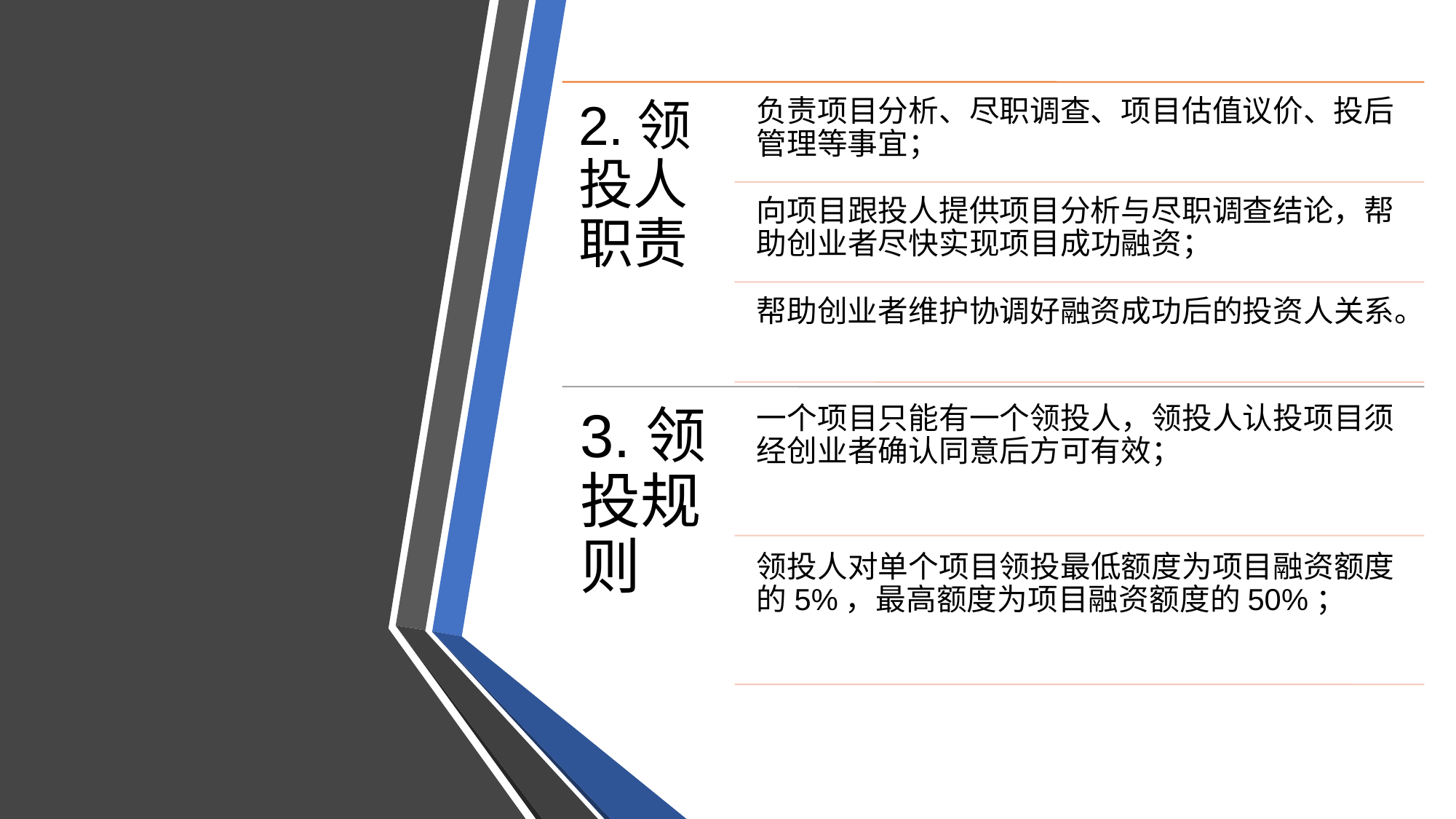

#
2.领投人职责
负责项目分析、尽职调查、项目估值议价、投后管理等事宜；
向项目跟投人提供项目分析与尽职调查结论，帮助创业者尽快实现项目成功融资；
帮助创业者维护协调好融资成功后的投资人关系。
3.领投规则
一个项目只能有一个领投人，领投人认投项目须经创业者确认同意后方可有效；
领投人对单个项目领投最低额度为项目融资额度的5%，最高额度为项目融资额度的50%；